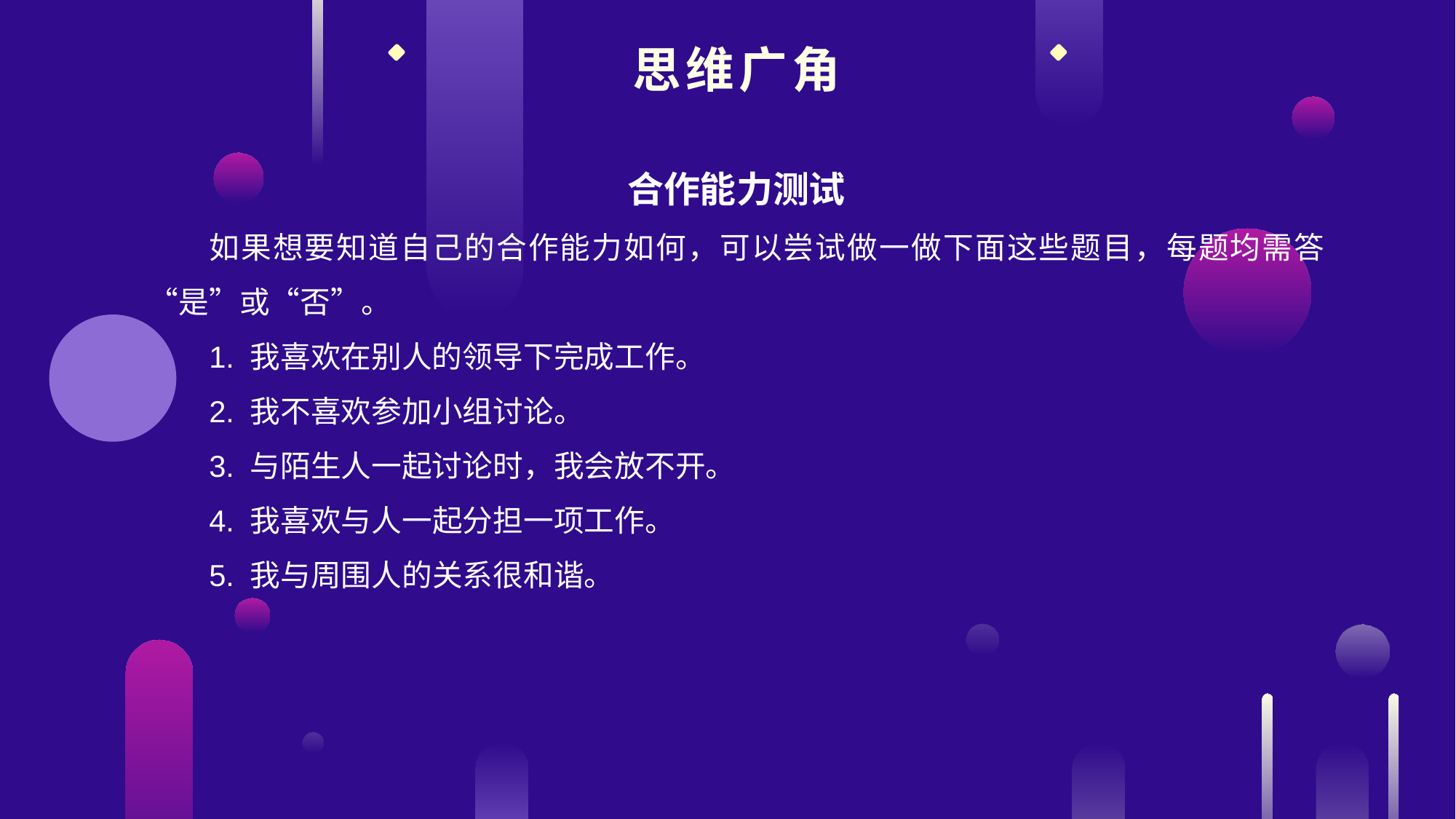

思维广角

合作能力测试
如果想要知道自己的合作能力如何，可以尝试做一做下面这些题目，每题均需答“是”或“否”。
1. 我喜欢在别人的领导下完成工作。
2. 我不喜欢参加小组讨论。
3. 与陌生人一起讨论时，我会放不开。
4. 我喜欢与人一起分担一项工作。
5. 我与周围人的关系很和谐。